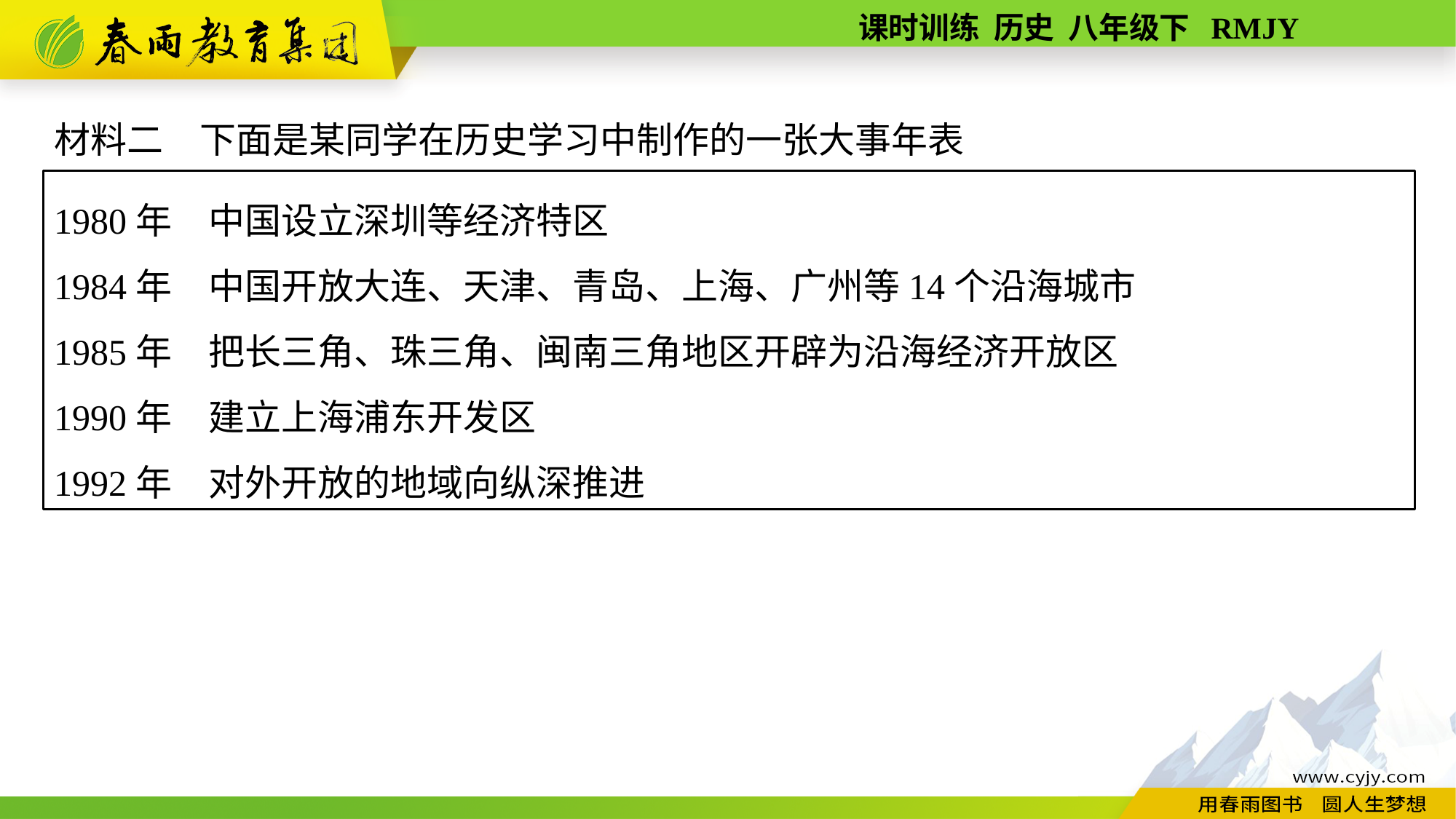

材料二　下面是某同学在历史学习中制作的一张大事年表
1980年　中国设立深圳等经济特区
1984年　中国开放大连、天津、青岛、上海、广州等14个沿海城市
1985年　把长三角、珠三角、闽南三角地区开辟为沿海经济开放区
1990年　建立上海浦东开发区
1992年　对外开放的地域向纵深推进